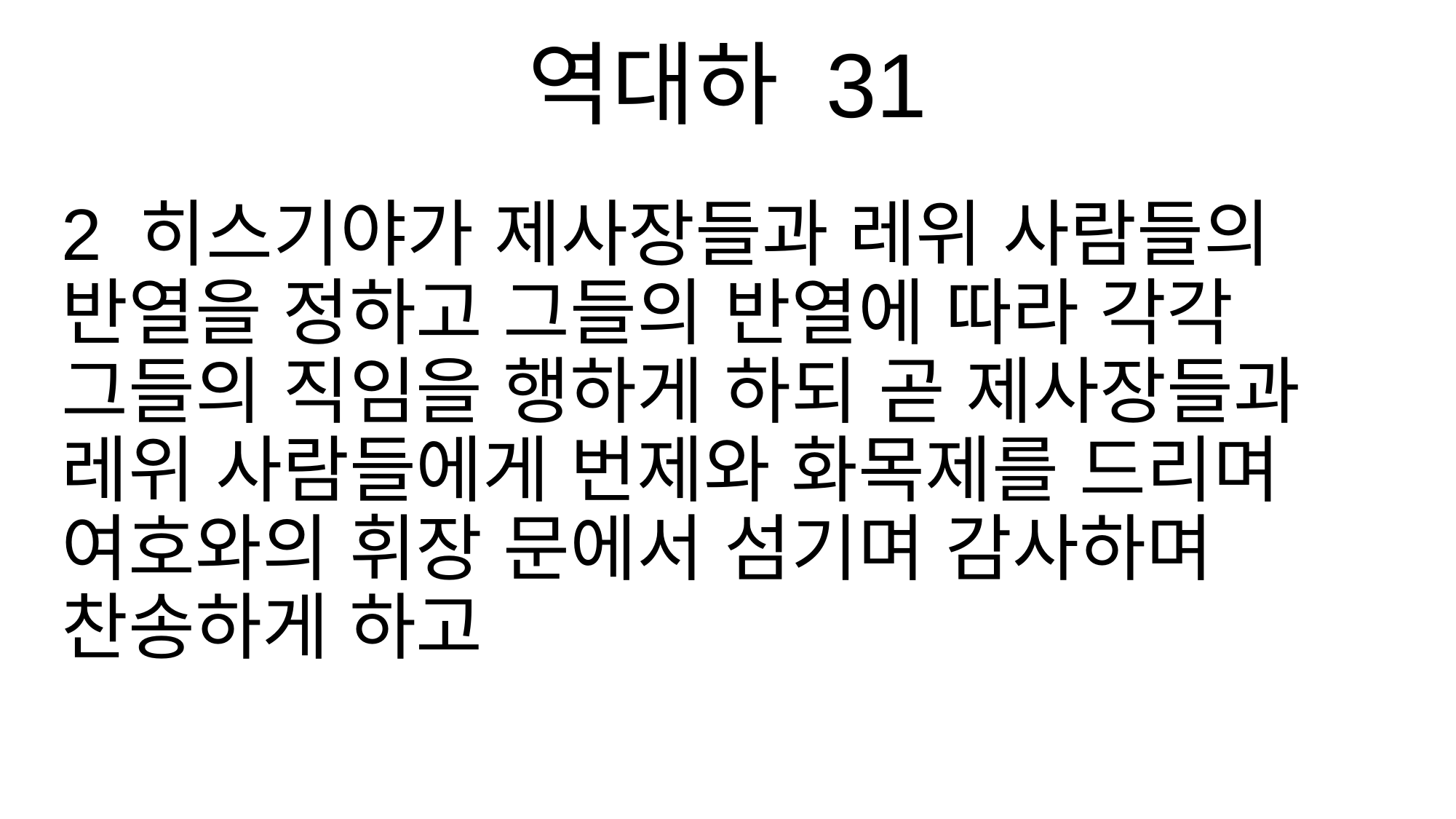

역대하 31
2 히스기야가 제사장들과 레위 사람들의 반열을 정하고 그들의 반열에 따라 각각 그들의 직임을 행하게 하되 곧 제사장들과 레위 사람들에게 번제와 화목제를 드리며 여호와의 휘장 문에서 섬기며 감사하며 찬송하게 하고